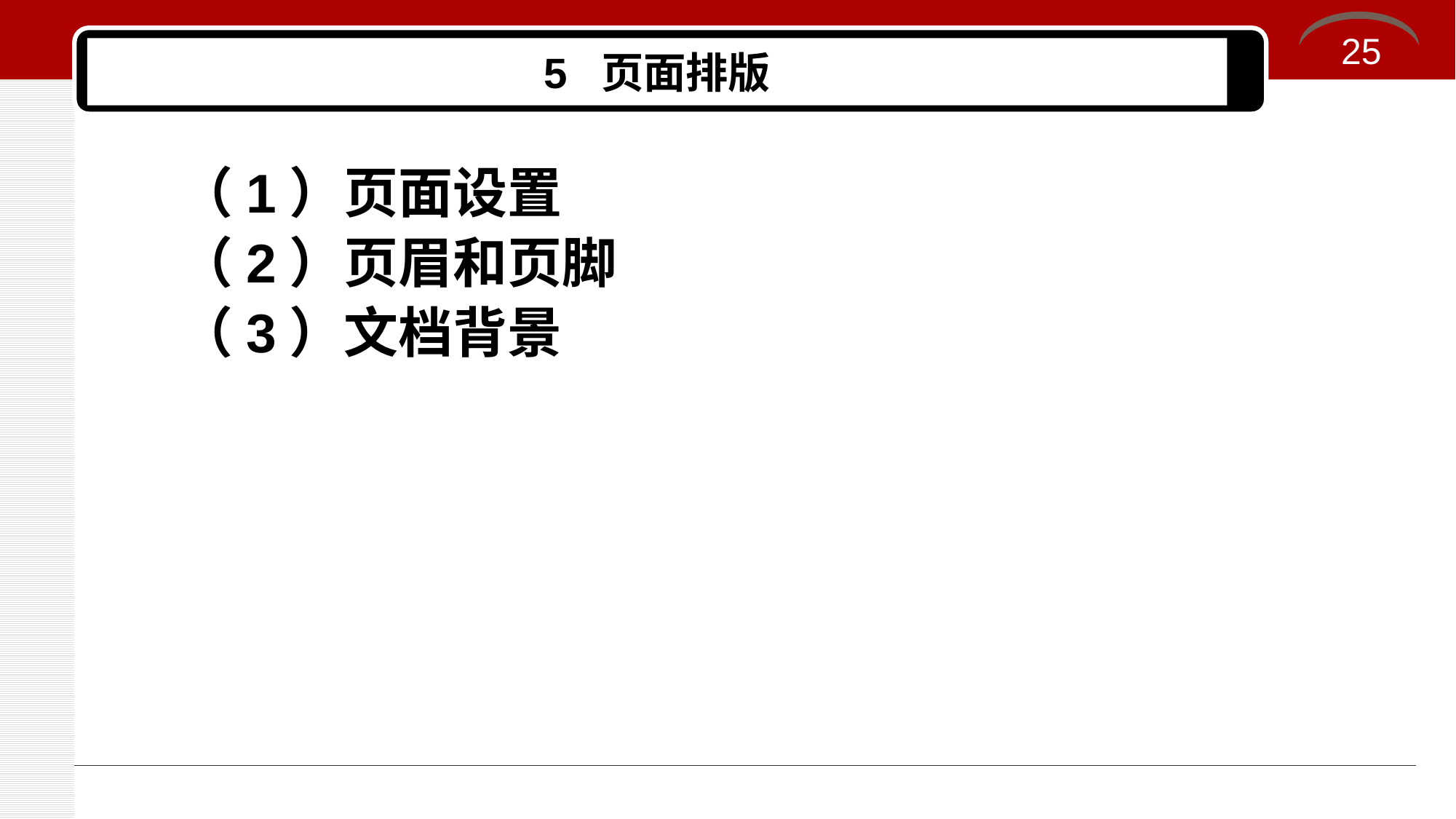

25
# 5  页面排版
（1）页面设置
（2）页眉和页脚
（3）文档背景